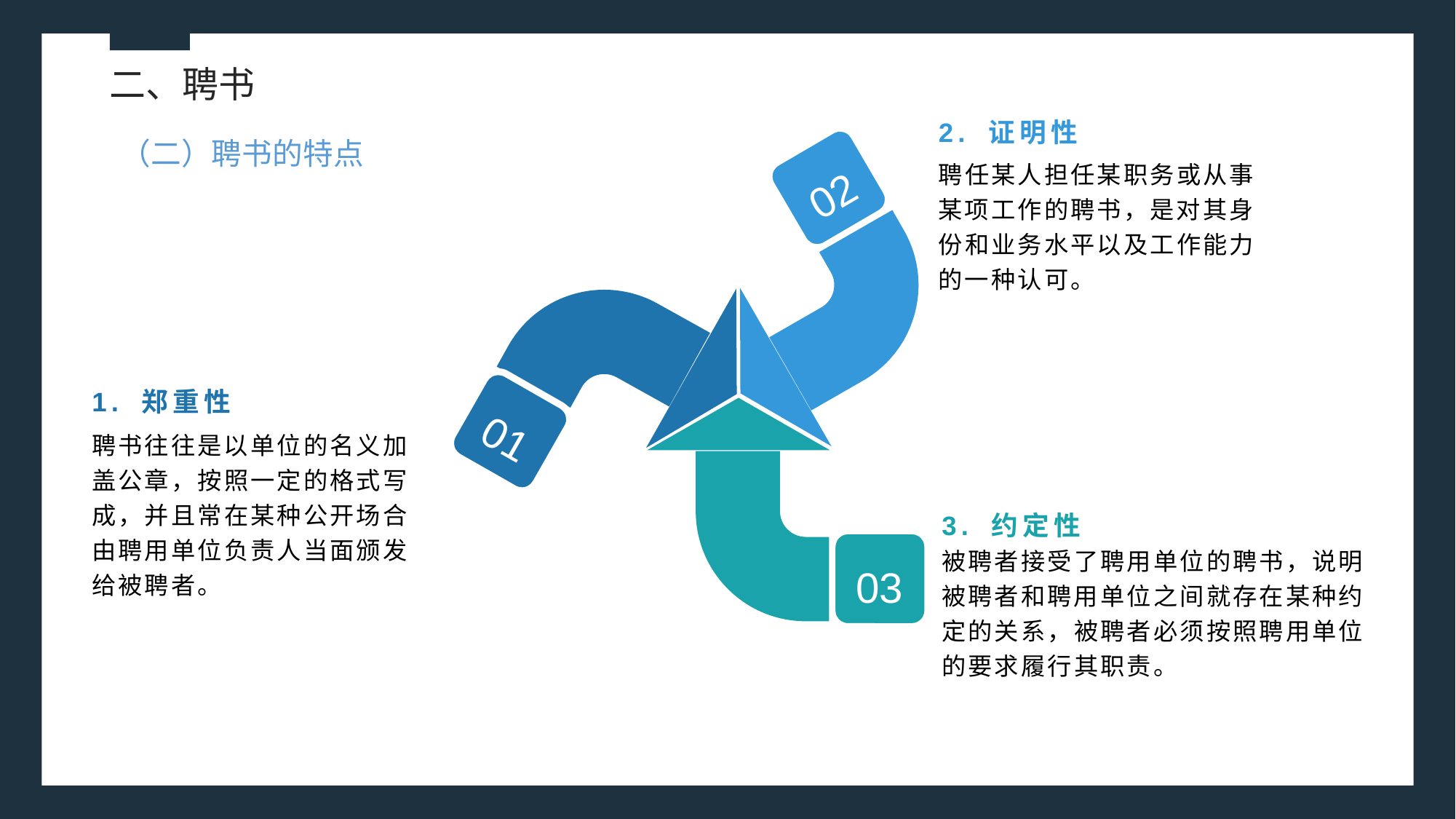

二、聘书
2. 证明性
（二）聘书的特点
02
聘任某人担任某职务或从事某项工作的聘书，是对其身份和业务水平以及工作能力的一种认可。

1. 郑重性
01

聘书往往是以单位的名义加盖公章，按照一定的格式写成，并且常在某种公开场合由聘用单位负责人当面颁发给被聘者。

3. 约定性
03
被聘者接受了聘用单位的聘书，说明被聘者和聘用单位之间就存在某种约定的关系，被聘者必须按照聘用单位的要求履行其职责。